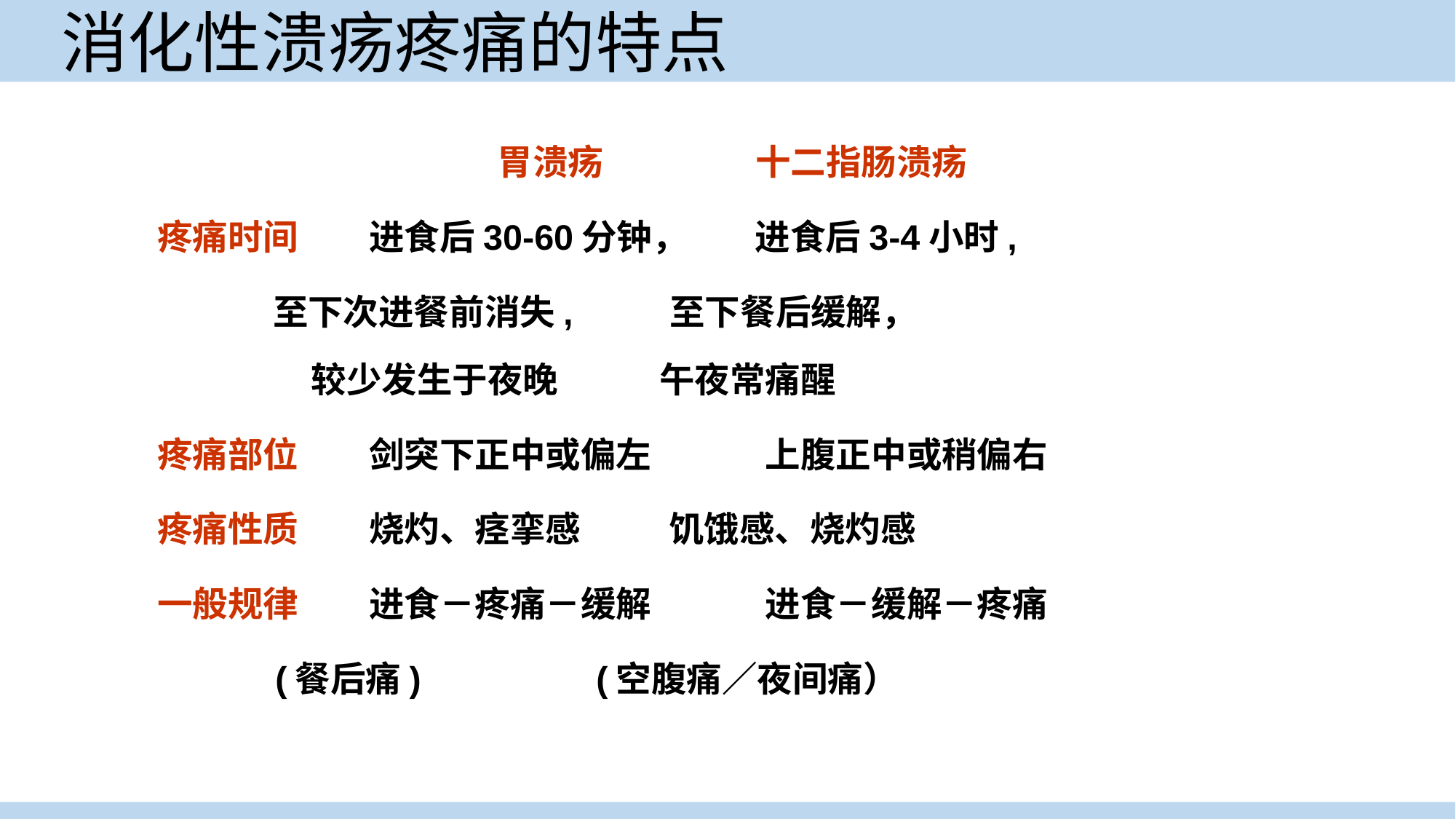

# 消化性溃疡疼痛的特点
         胃溃疡                   十二指肠溃疡
疼痛时间	进食后30-60分钟，  　  进食后3-4小时,
　          至下次进餐前消失, 　　 至下餐后缓解，                                                  	      较少发生于夜晚	 　　午夜常痛醒
疼痛部位	剑突下正中或偏左	 　　上腹正中或稍偏右
疼痛性质	烧灼、痉挛感           饥饿感、烧灼感
一般规律	进食－疼痛－缓解	 　　进食－缓解－疼痛
            (餐后痛)　　           (空腹痛／夜间痛）